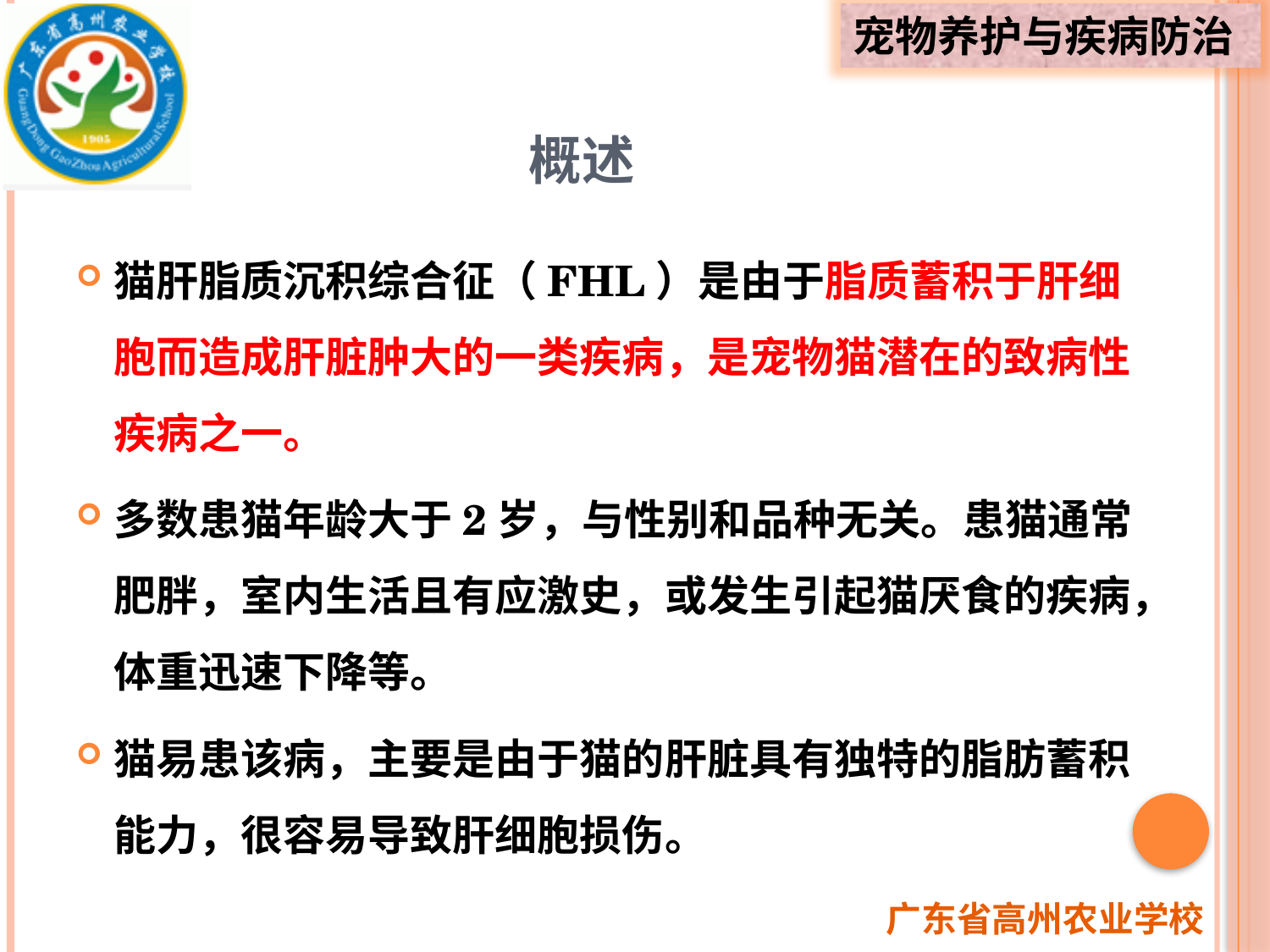

# 概述
猫肝脂质沉积综合征（FHL）是由于脂质蓄积于肝细胞而造成肝脏肿大的一类疾病，是宠物猫潜在的致病性疾病之一。
多数患猫年龄大于2岁，与性别和品种无关。患猫通常肥胖，室内生活且有应激史，或发生引起猫厌食的疾病，体重迅速下降等。
猫易患该病，主要是由于猫的肝脏具有独特的脂肪蓄积能力，很容易导致肝细胞损伤。